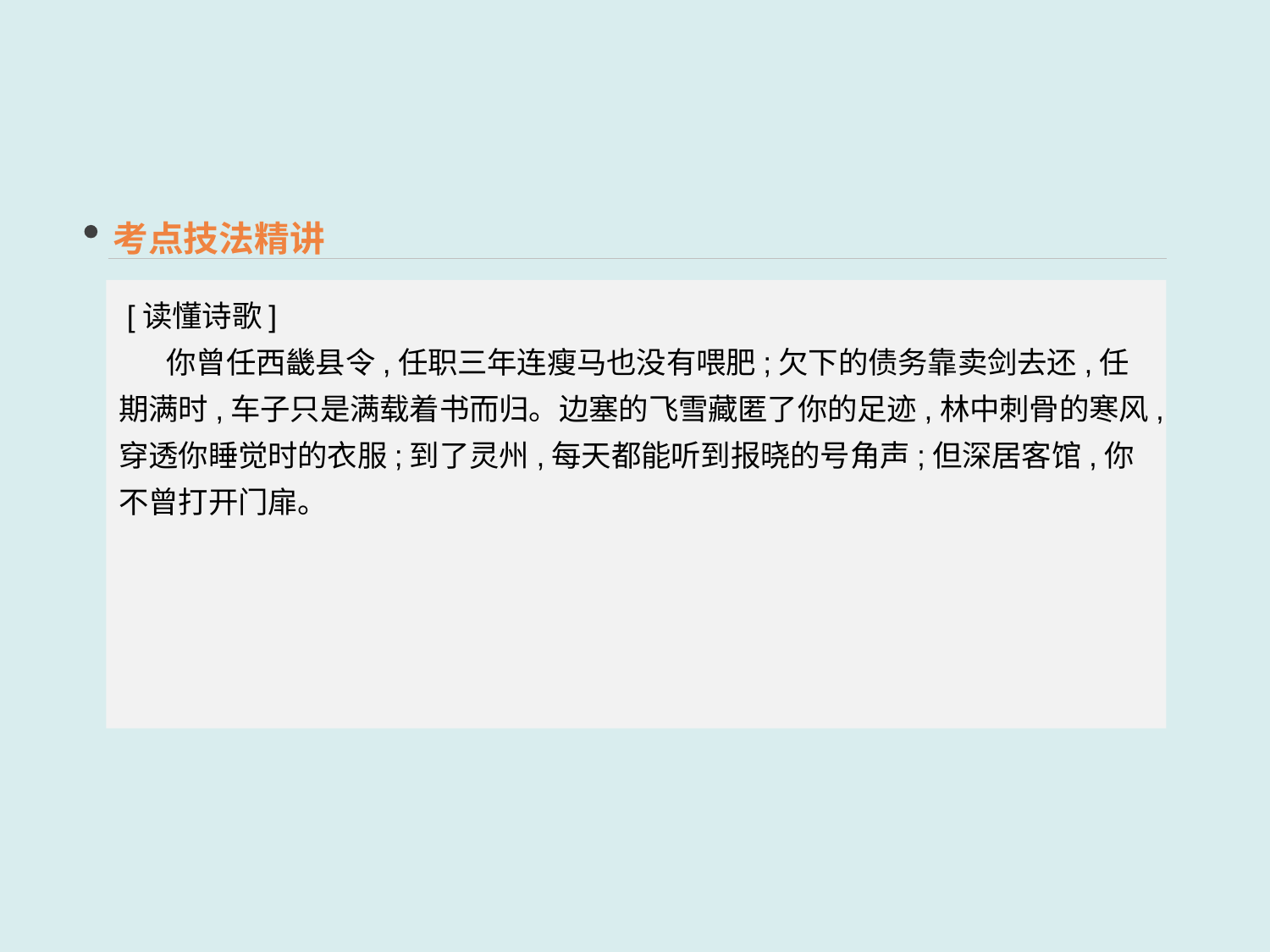

考点技法精讲

 [读懂诗歌]
      你曾任西畿县令,任职三年连瘦马也没有喂肥;欠下的债务靠卖剑去还,任期满时,车子只是满载着书而归。边塞的飞雪藏匿了你的足迹,林中刺骨的寒风,穿透你睡觉时的衣服;到了灵州,每天都能听到报晓的号角声;但深居客馆,你不曾打开门扉。